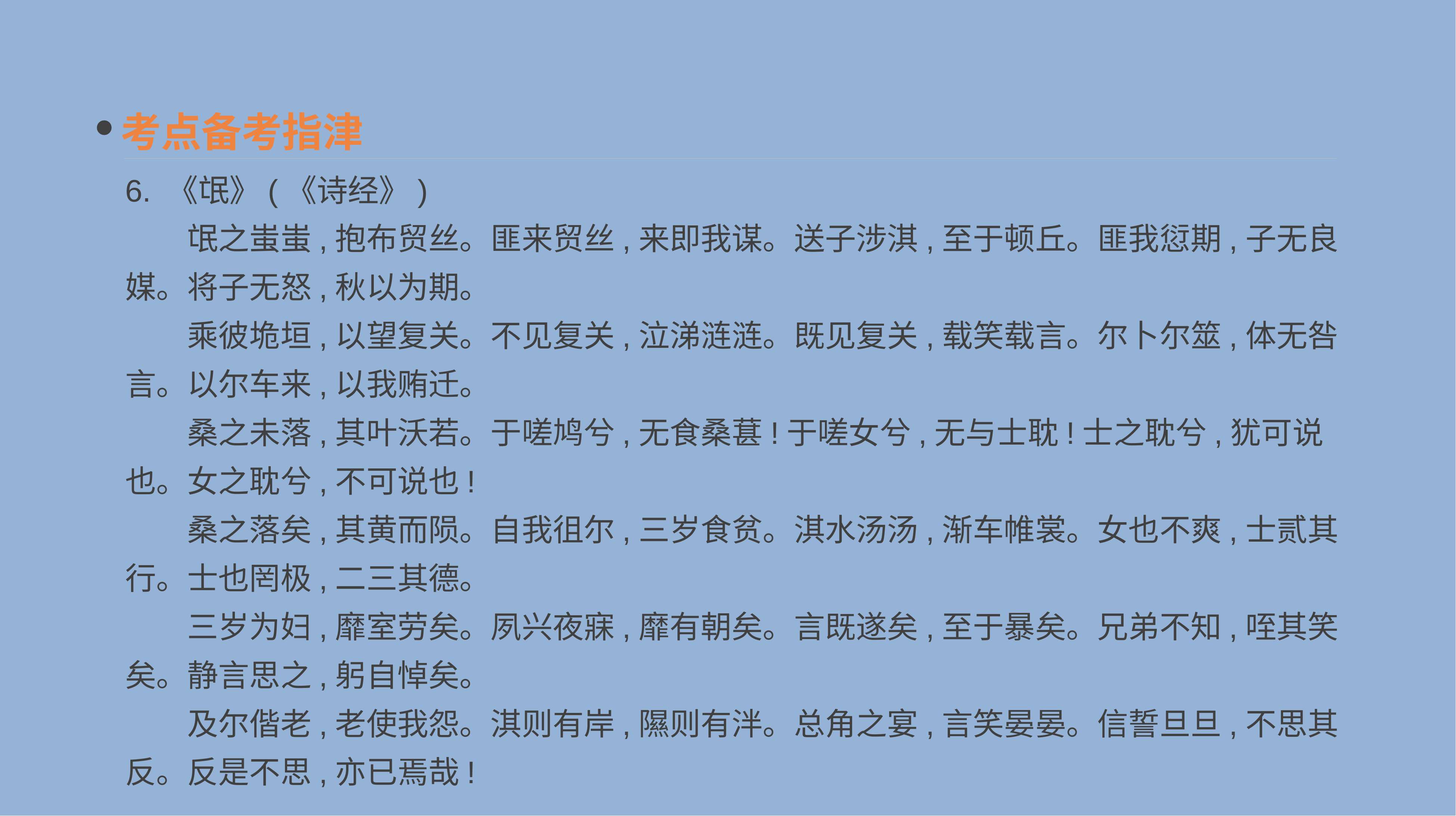

考点备考指津

6. 《氓》(《诗经》)
　　氓之蚩蚩,抱布贸丝。匪来贸丝,来即我谋。送子涉淇,至于顿丘。匪我愆期,子无良媒。将子无怒,秋以为期。
　　乘彼垝垣,以望复关。不见复关,泣涕涟涟。既见复关,载笑载言。尔卜尔筮,体无咎言。以尔车来,以我贿迁。
　　桑之未落,其叶沃若。于嗟鸠兮,无食桑葚!于嗟女兮,无与士耽!士之耽兮,犹可说也。女之耽兮,不可说也!
　　桑之落矣,其黄而陨。自我徂尔,三岁食贫。淇水汤汤,渐车帷裳。女也不爽,士贰其行。士也罔极,二三其德。
　　三岁为妇,靡室劳矣。夙兴夜寐,靡有朝矣。言既遂矣,至于暴矣。兄弟不知,咥其笑矣。静言思之,躬自悼矣。
　　及尔偕老,老使我怨。淇则有岸,隰则有泮。总角之宴,言笑晏晏。信誓旦旦,不思其反。反是不思,亦已焉哉!